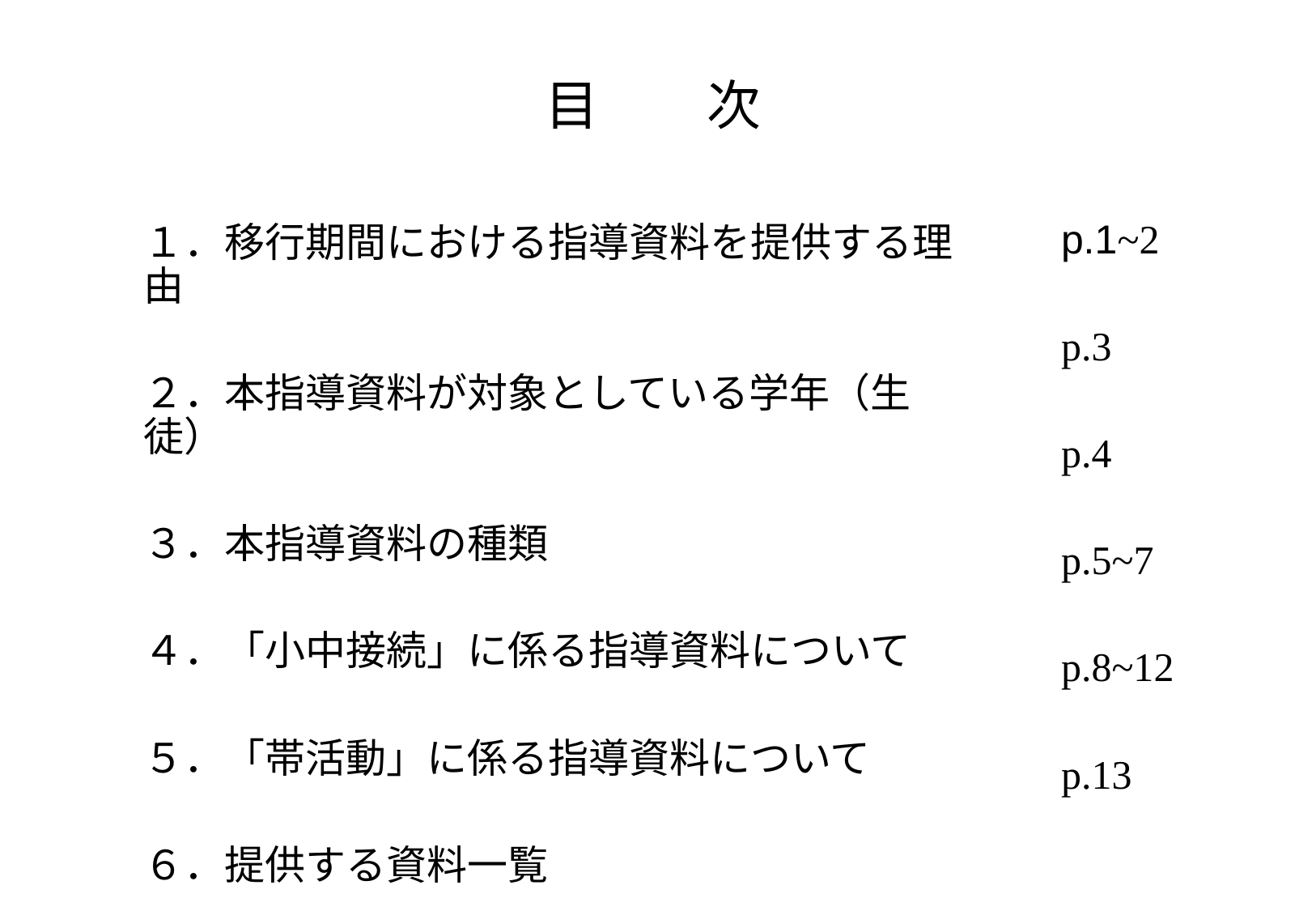

目　　次
p.1~2

p.3

p.4

p.5~7

p.8~12

p.13
１．移行期間における指導資料を提供する理由

２．本指導資料が対象としている学年（生徒）

３．本指導資料の種類

４．「小中接続」に係る指導資料について

５．「帯活動」に係る指導資料について

６．提供する資料一覧